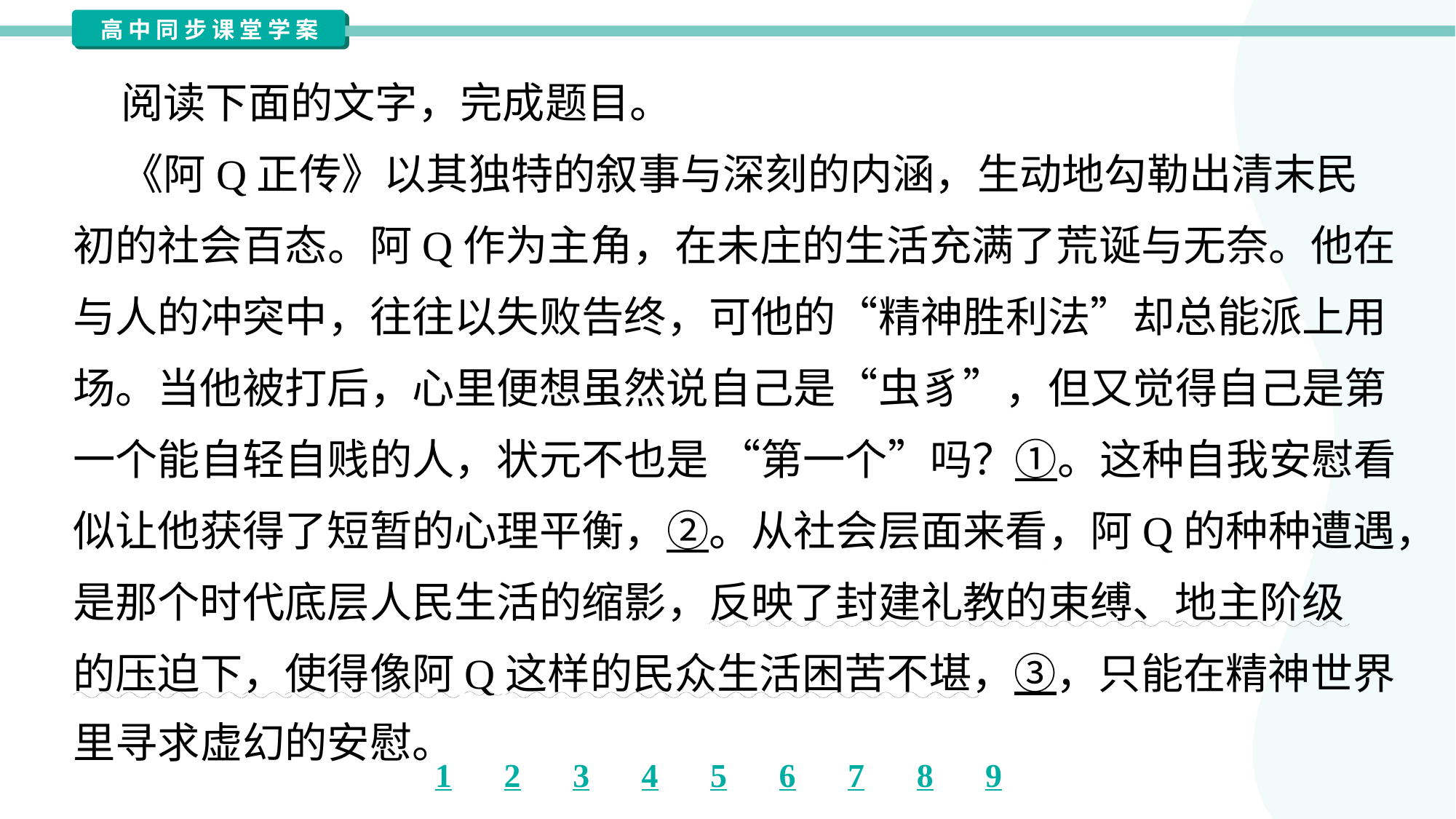

阅读下面的文字，完成题目。
    《阿Q正传》以其独特的叙事与深刻的内涵，生动地勾勒出清末民
初的社会百态。阿Q作为主角，在未庄的生活充满了荒诞与无奈。他在
与人的冲突中，往往以失败告终，可他的“精神胜利法”却总能派上用
场。当他被打后，心里便想虽然说自己是“虫豸”，但又觉得自己是第
一个能自轻自贱的人，状元不也是 “第一个”吗？①。这种自我安慰看
似让他获得了短暂的心理平衡，②。从社会层面来看，阿Q的种种遭遇，
是那个时代底层人民生活的缩影，反映了封建礼教的束缚、地主阶级
的压迫下，使得像阿Q这样的民众生活困苦不堪，③，只能在精神世界
里寻求虚幻的安慰。#1.1